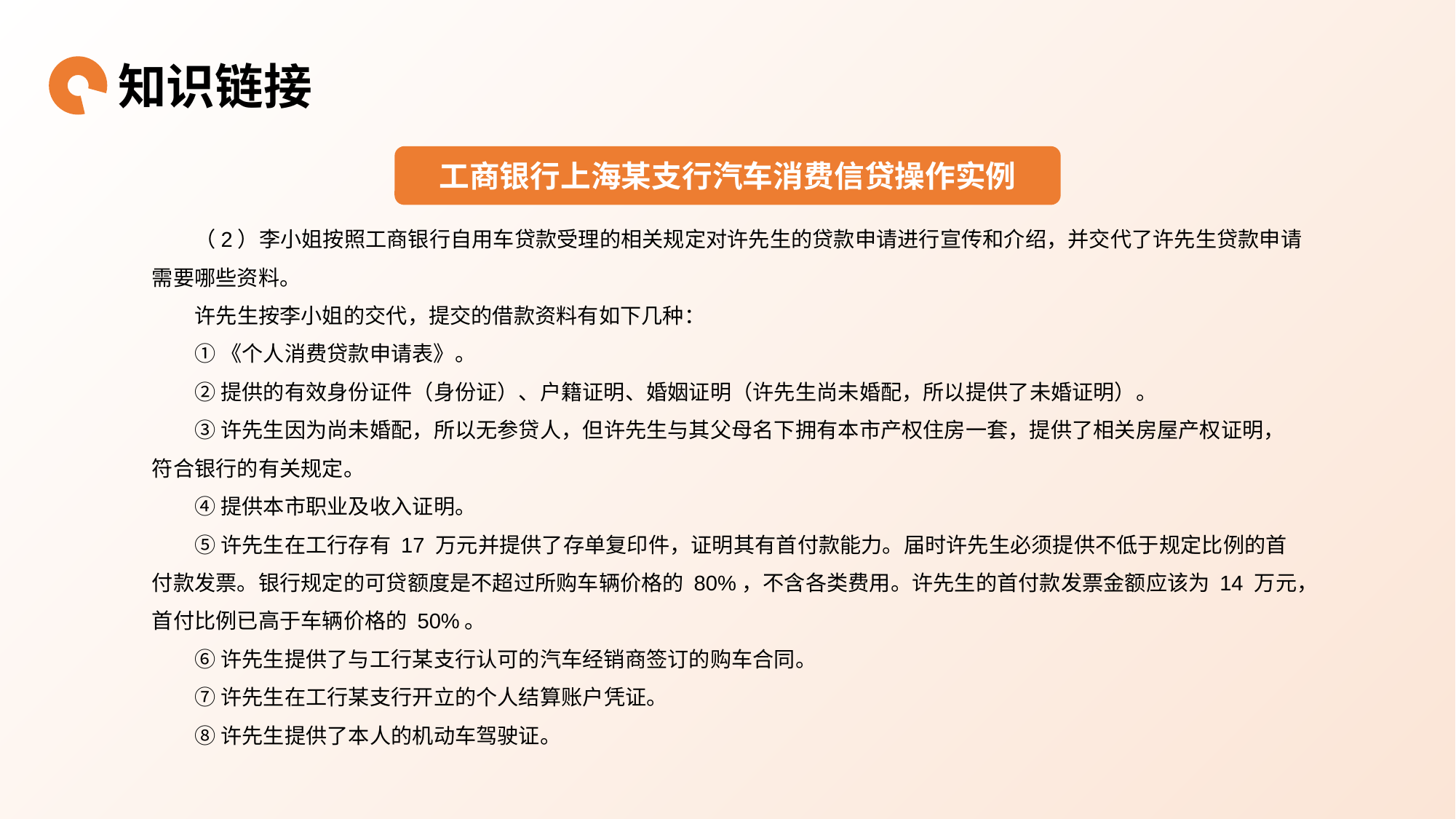

知识链接

工商银行上海某支行汽车消费信贷操作实例
（2）李小姐按照工商银行自用车贷款受理的相关规定对许先生的贷款申请进行宣传和介绍，并交代了许先生贷款申请需要哪些资料。
许先生按李小姐的交代，提交的借款资料有如下几种：
①《个人消费贷款申请表》。
②提供的有效身份证件（身份证）、户籍证明、婚姻证明（许先生尚未婚配，所以提供了未婚证明）。
③许先生因为尚未婚配，所以无参贷人，但许先生与其父母名下拥有本市产权住房一套，提供了相关房屋产权证明，符合银行的有关规定。
④提供本市职业及收入证明。
⑤许先生在工行存有 17 万元并提供了存单复印件，证明其有首付款能力。届时许先生必须提供不低于规定比例的首付款发票。银行规定的可贷额度是不超过所购车辆价格的 80%，不含各类费用。许先生的首付款发票金额应该为 14 万元，首付比例已高于车辆价格的 50%。
⑥许先生提供了与工行某支行认可的汽车经销商签订的购车合同。
⑦许先生在工行某支行开立的个人结算账户凭证。
⑧许先生提供了本人的机动车驾驶证。